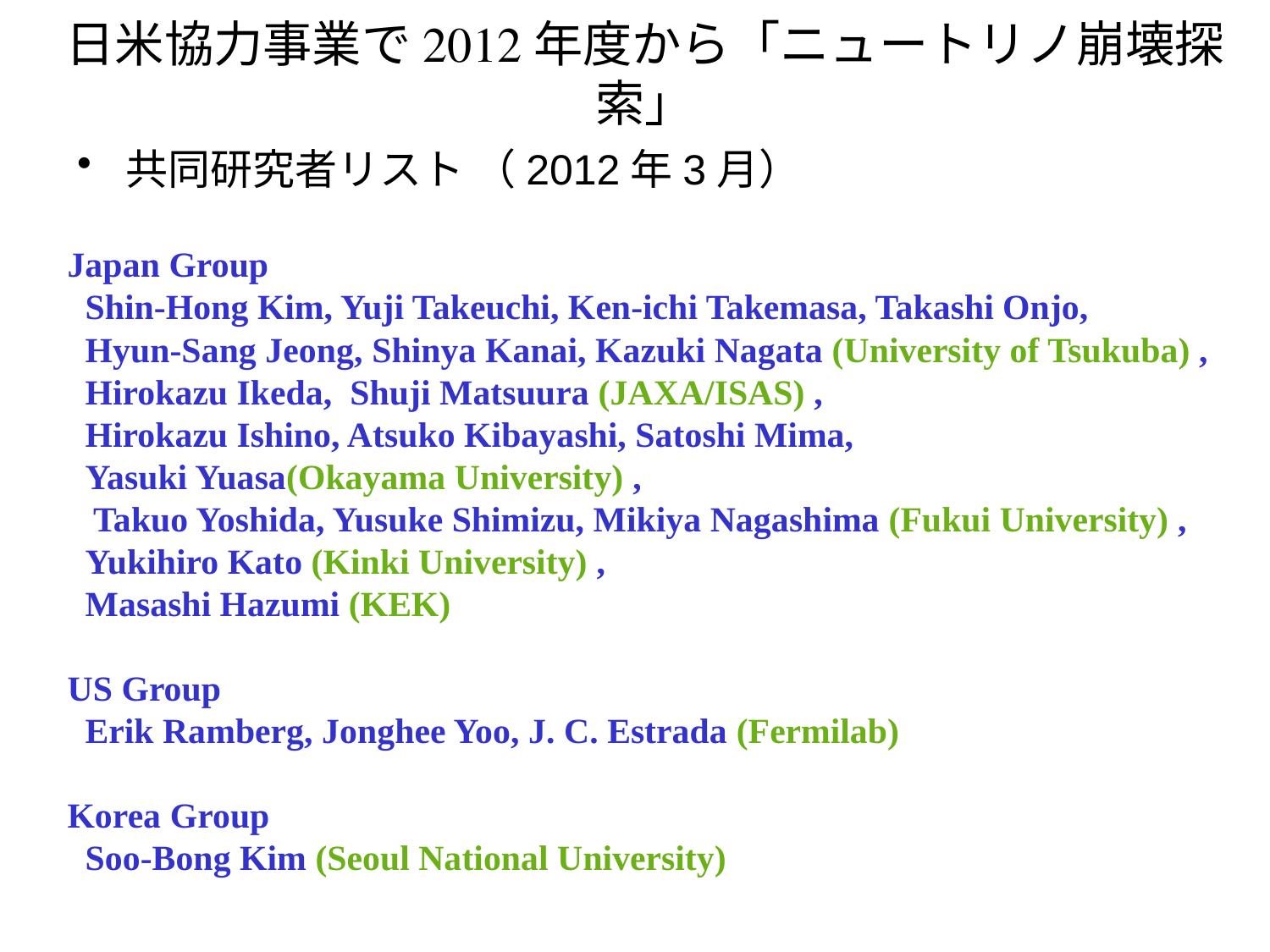

日米協力事業で2012年度から「ニュートリノ崩壊探索」
共同研究者リスト （2012年3月）
Japan Group
  Shin-Hong Kim, Yuji Takeuchi, Ken-ichi Takemasa, Takashi Onjo,
  Hyun-Sang Jeong, Shinya Kanai, Kazuki Nagata (University of Tsukuba) ,
  Hirokazu Ikeda,  Shuji Matsuura (JAXA/ISAS) ,
  Hirokazu Ishino, Atsuko Kibayashi, Satoshi Mima,
  Yasuki Yuasa(Okayama University) ,
Takuo Yoshida, Yusuke Shimizu, Mikiya Nagashima (Fukui University) ,
  Yukihiro Kato (Kinki University) ,
  Masashi Hazumi (KEK)

US Group
  Erik Ramberg, Jonghee Yoo, J. C. Estrada (Fermilab)

Korea Group
  Soo-Bong Kim (Seoul National University)